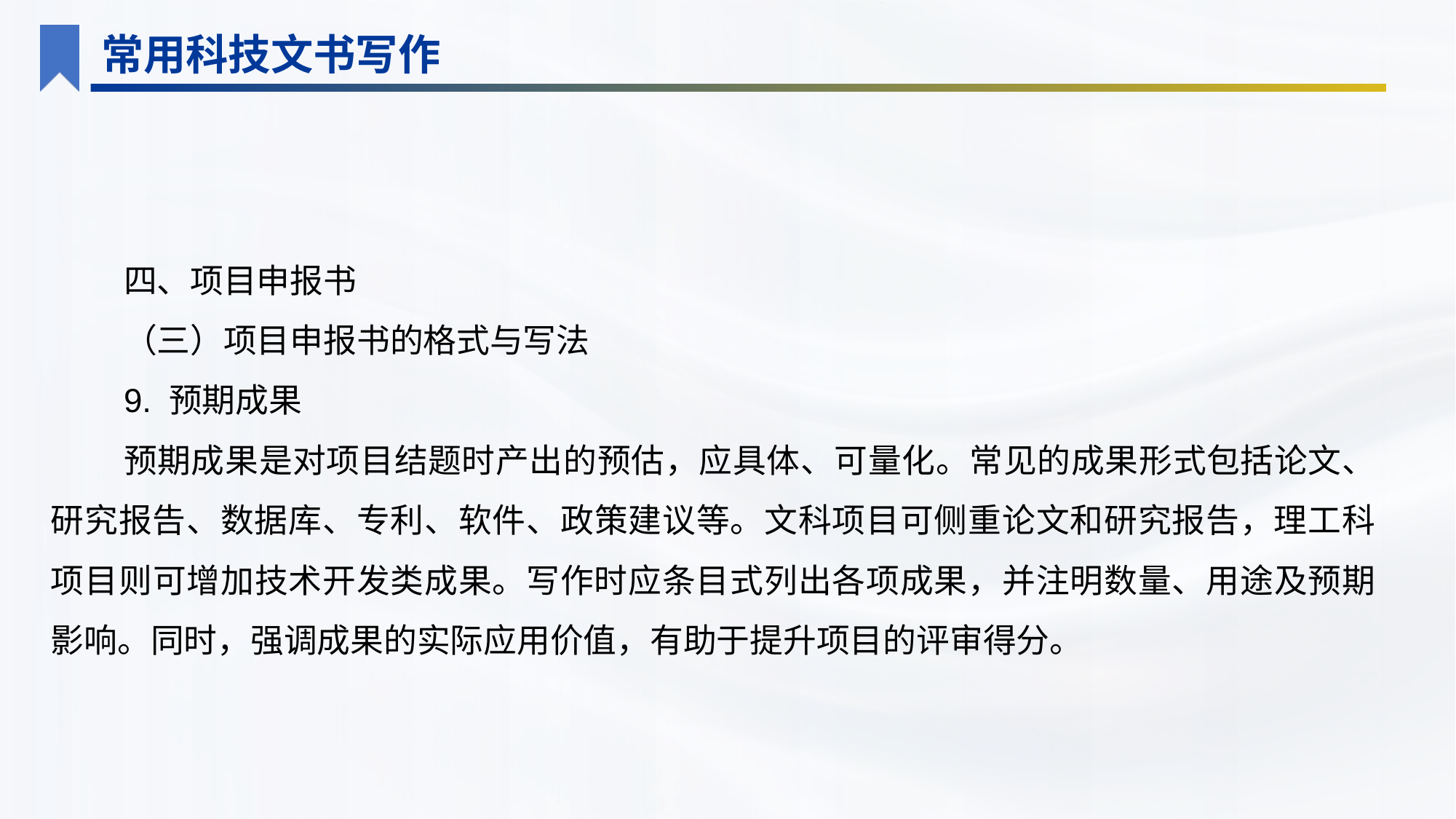

常用科技文书写作
四、项目申报书
（三）项目申报书的格式与写法
9. 预期成果
预期成果是对项目结题时产出的预估，应具体、可量化。常见的成果形式包括论文、研究报告、数据库、专利、软件、政策建议等。文科项目可侧重论文和研究报告，理工科项目则可增加技术开发类成果。写作时应条目式列出各项成果，并注明数量、用途及预期影响。同时，强调成果的实际应用价值，有助于提升项目的评审得分。